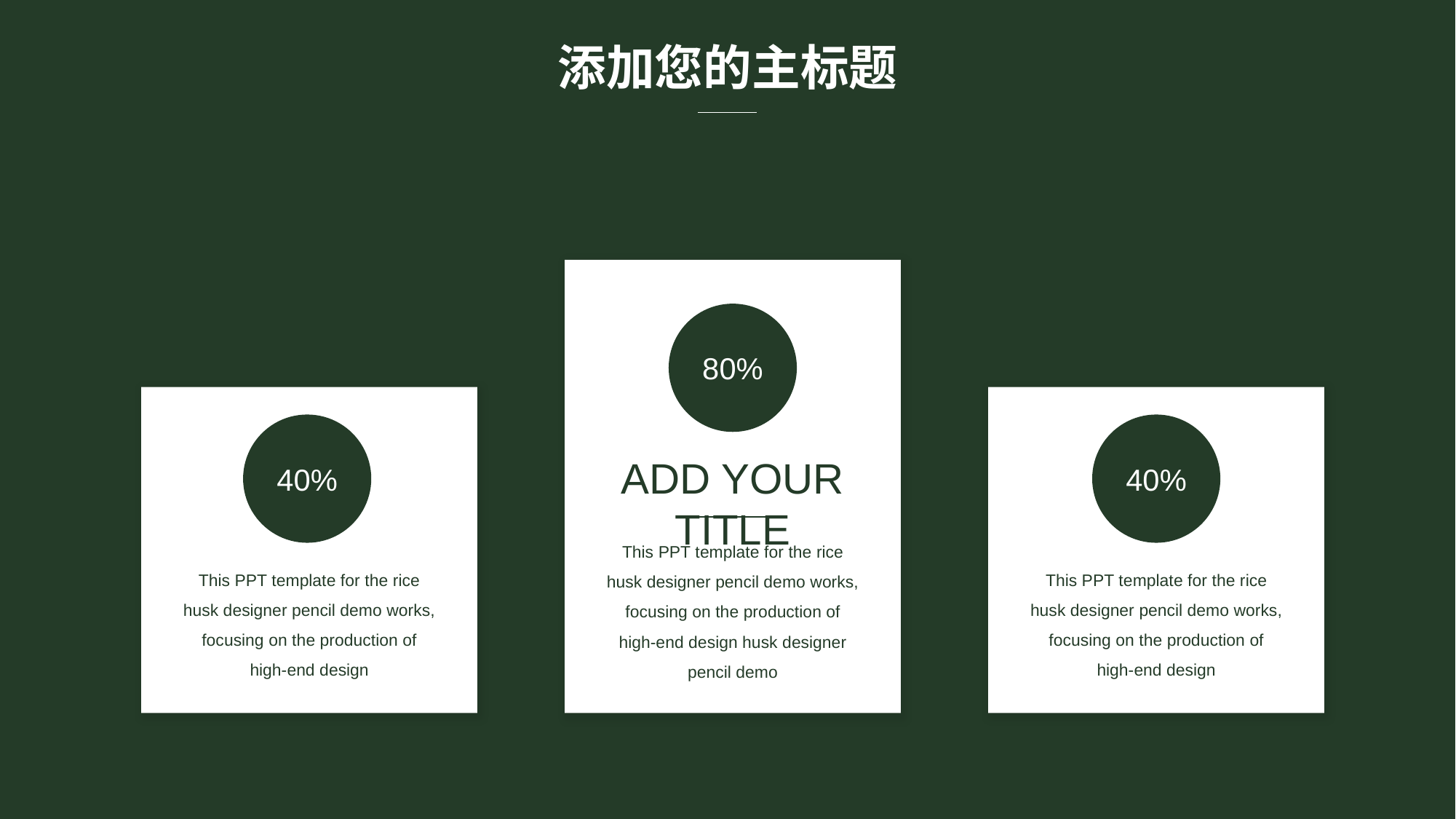

添加您的主标题

80%

40%
40%
ADD YOUR TITLE
This PPT template for the rice husk designer pencil demo works, focusing on the production of high-end design husk designer pencil demo
This PPT template for the rice husk designer pencil demo works, focusing on the production of high-end design
This PPT template for the rice husk designer pencil demo works, focusing on the production of high-end design